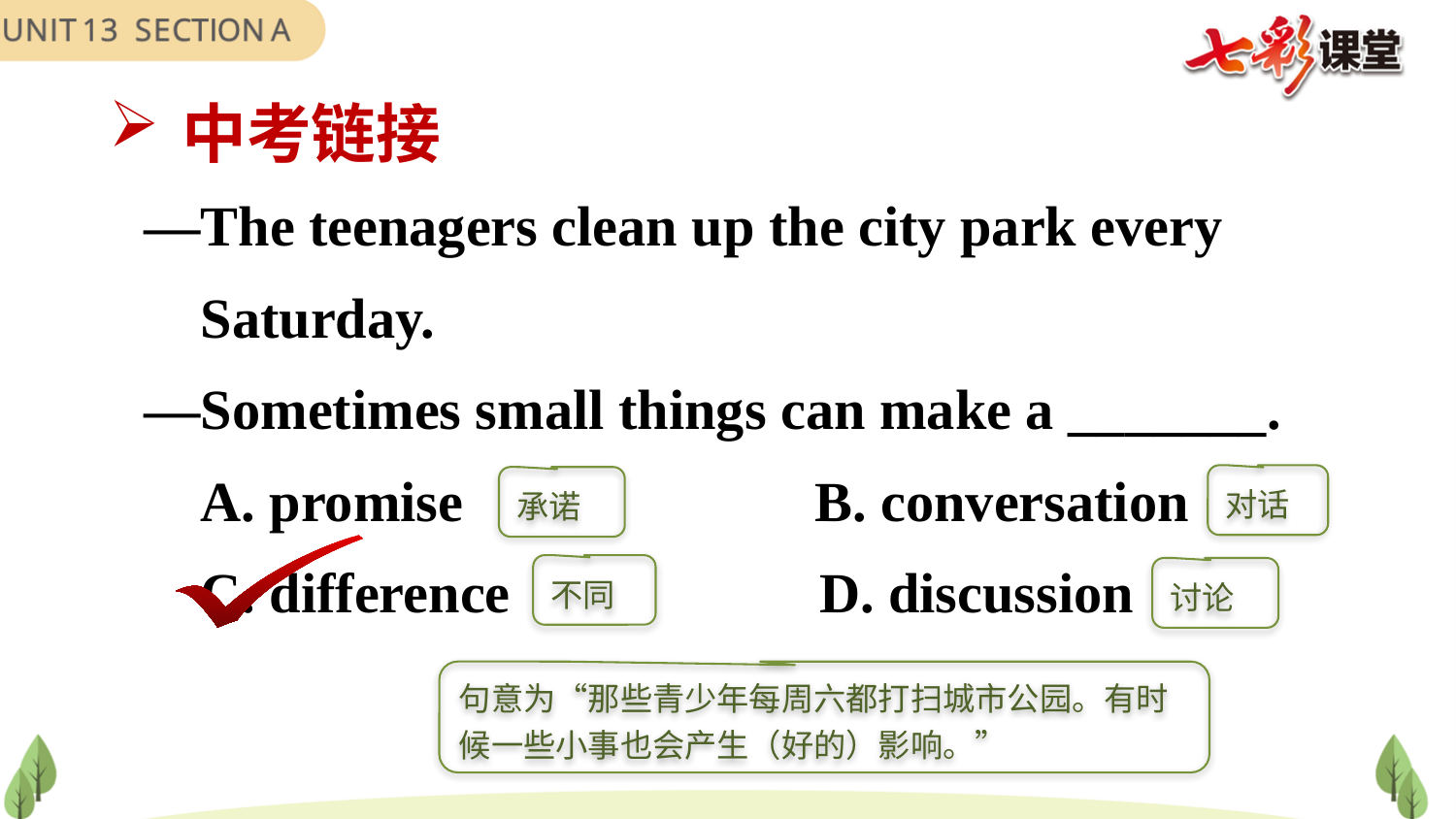

中考链接
—The teenagers clean up the city park every
    Saturday.
—Sometimes small things can make a _______.
    A. promise                         B. conversation
    C. difference                      D. discussion
对话
承诺

不同
讨论
句意为“那些青少年每周六都打扫城市公园。有时候一些小事也会产生（好的）影响。”